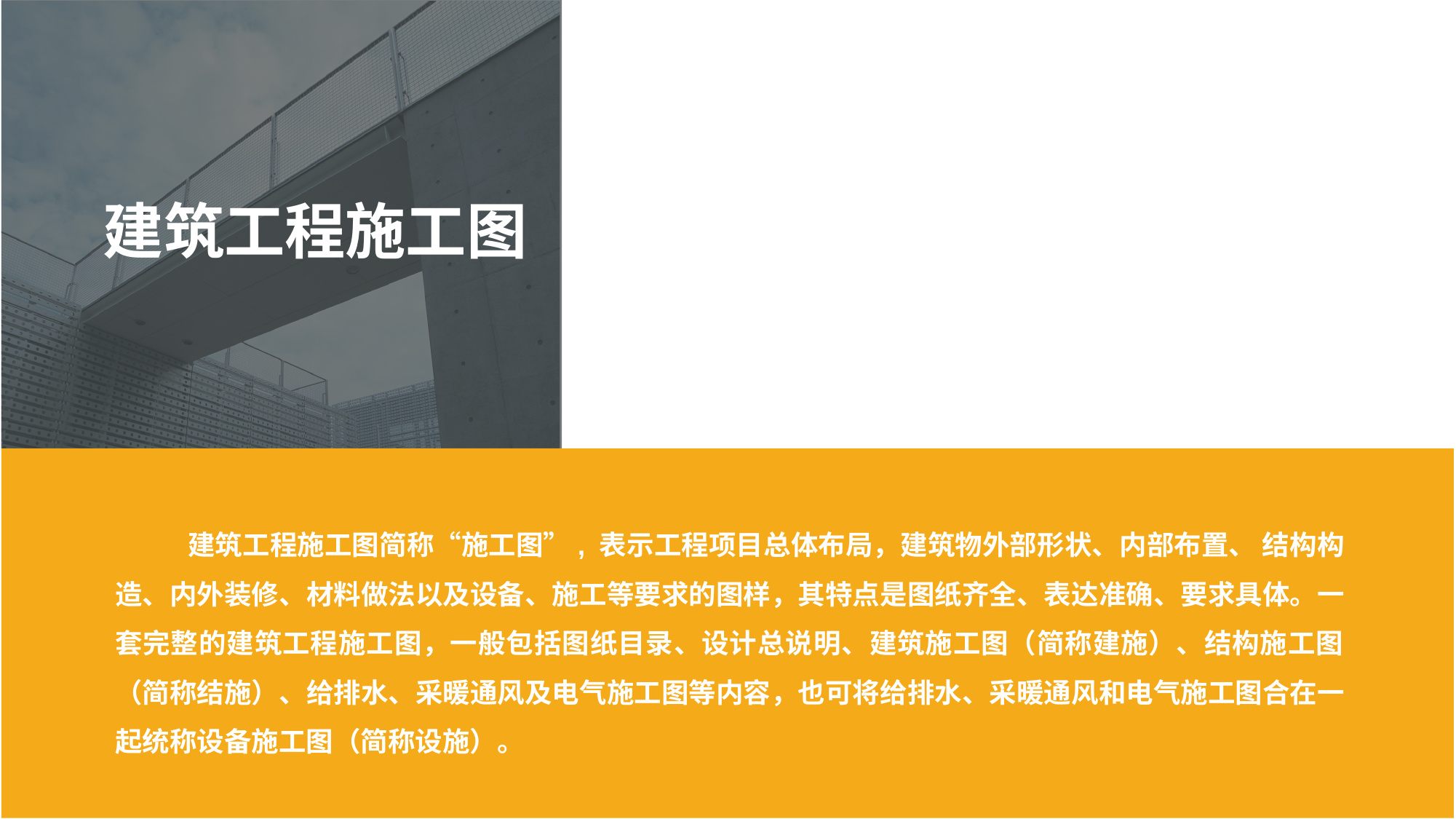

建筑工程施工图

建筑工程施工图简称“施工图”, 表示工程项目总体布局，建筑物外部形状、内部布置、 结构构造、内外装修、材料做法以及设备、施工等要求的图样，其特点是图纸齐全、表达准确、要求具体。一套完整的建筑工程施工图，一般包括图纸目录、设计总说明、建筑施工图（简称建施）、结构施工图（简称结施）、给排水、采暖通风及电气施工图等内容，也可将给排水、采暖通风和电气施工图合在一起统称设备施工图（简称设施）。